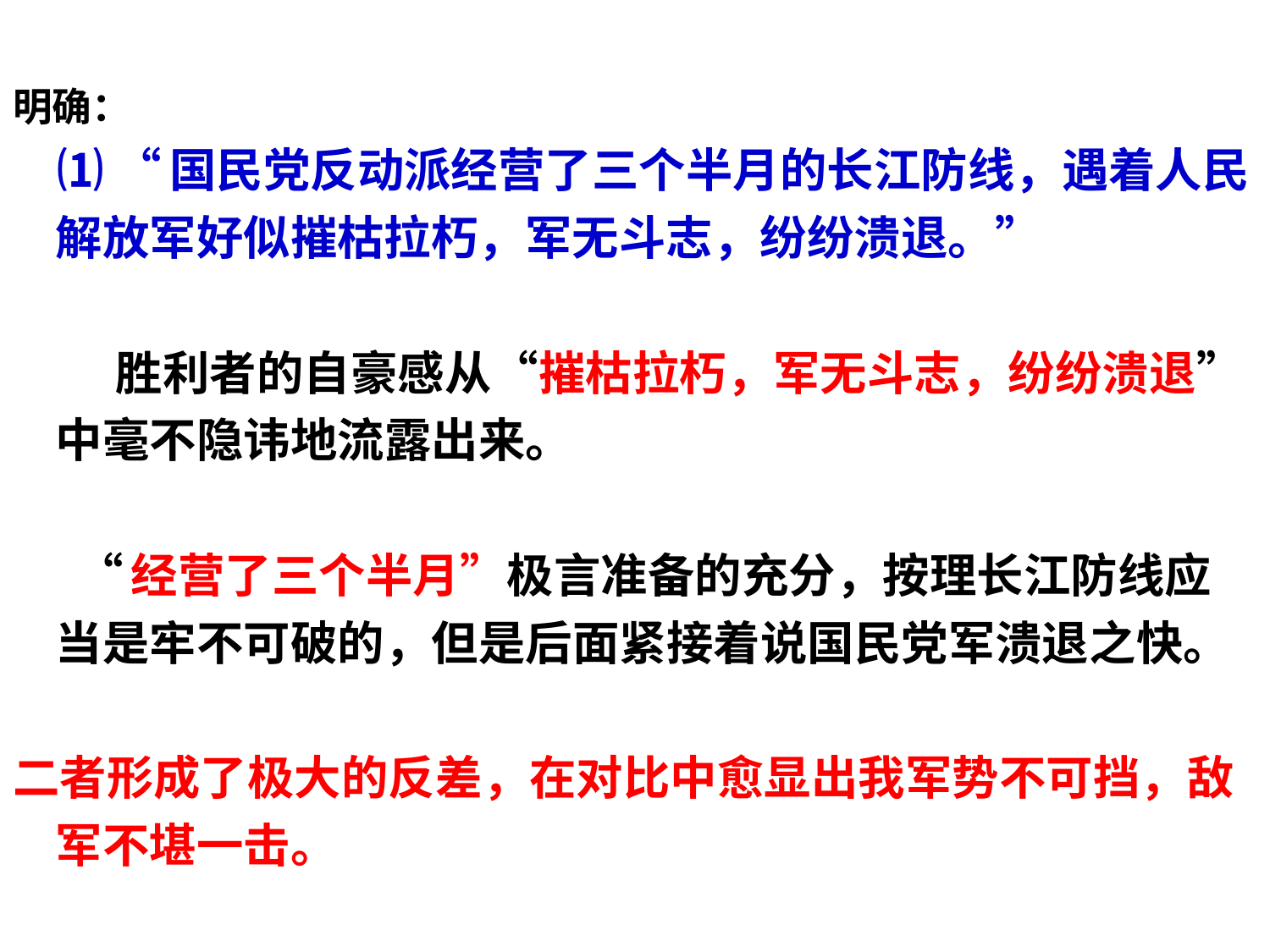

明确：
     ⑴ “国民党反动派经营了三个半月的长江防线，遇着人民解放军好似摧枯拉朽，军无斗志，纷纷溃退。”

         胜利者的自豪感从“摧枯拉朽，军无斗志，纷纷溃退”中毫不隐讳地流露出来。

      “经营了三个半月”极言准备的充分，按理长江防线应当是牢不可破的，但是后面紧接着说国民党军溃退之快。

二者形成了极大的反差，在对比中愈显出我军势不可挡，敌军不堪一击。